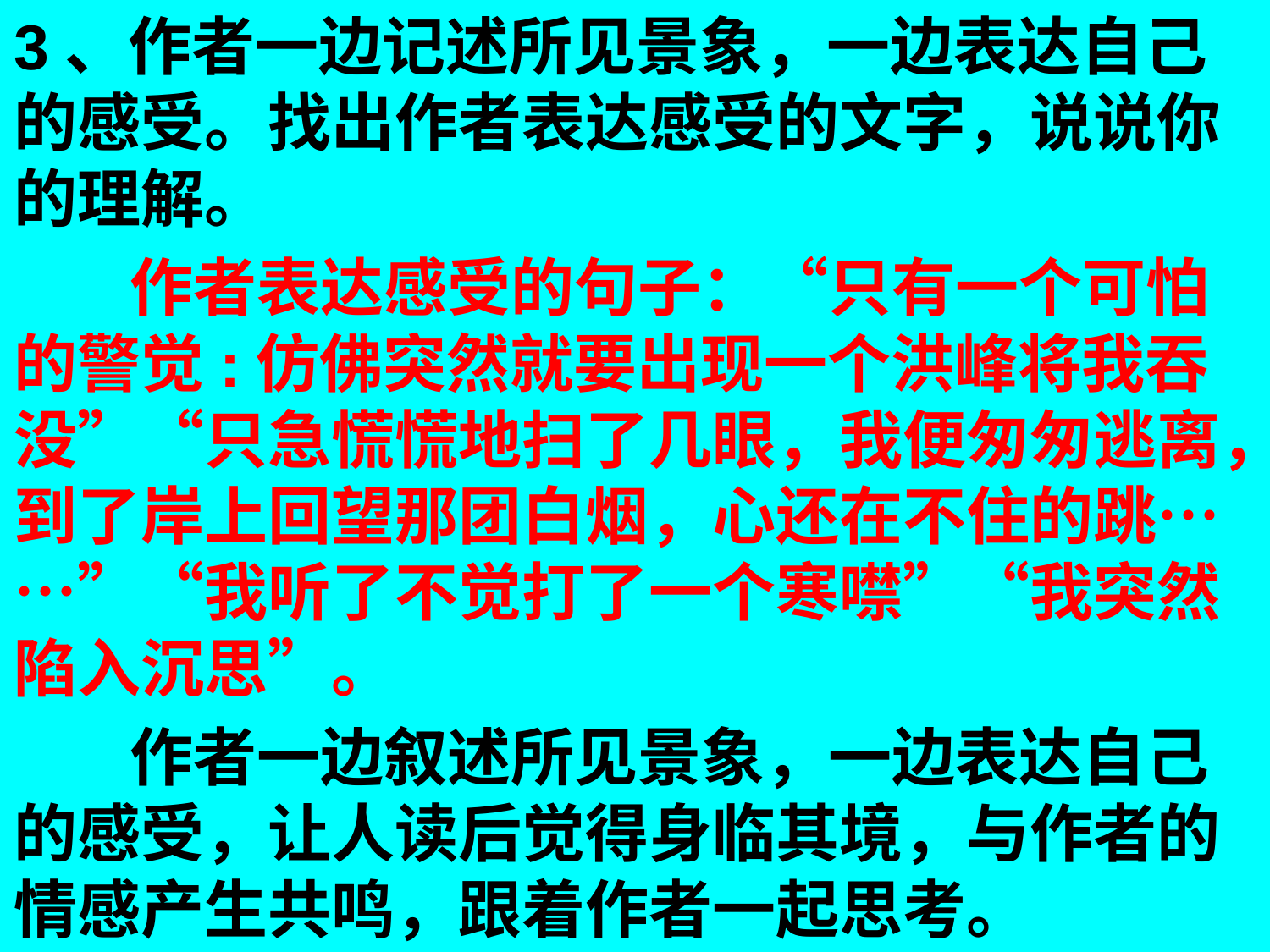

3、作者一边记述所见景象，一边表达自己的感受。找出作者表达感受的文字，说说你的理解。
       作者表达感受的句子：“只有一个可怕的警觉:仿佛突然就要出现一个洪峰将我吞没”“只急慌慌地扫了几眼，我便匆匆逃离，到了岸上回望那团白烟，心还在不住的跳……”“我听了不觉打了一个寒噤”“我突然陷入沉思”。
       作者一边叙述所见景象，一边表达自己的感受，让人读后觉得身临其境，与作者的情感产生共鸣，跟着作者一起思考。